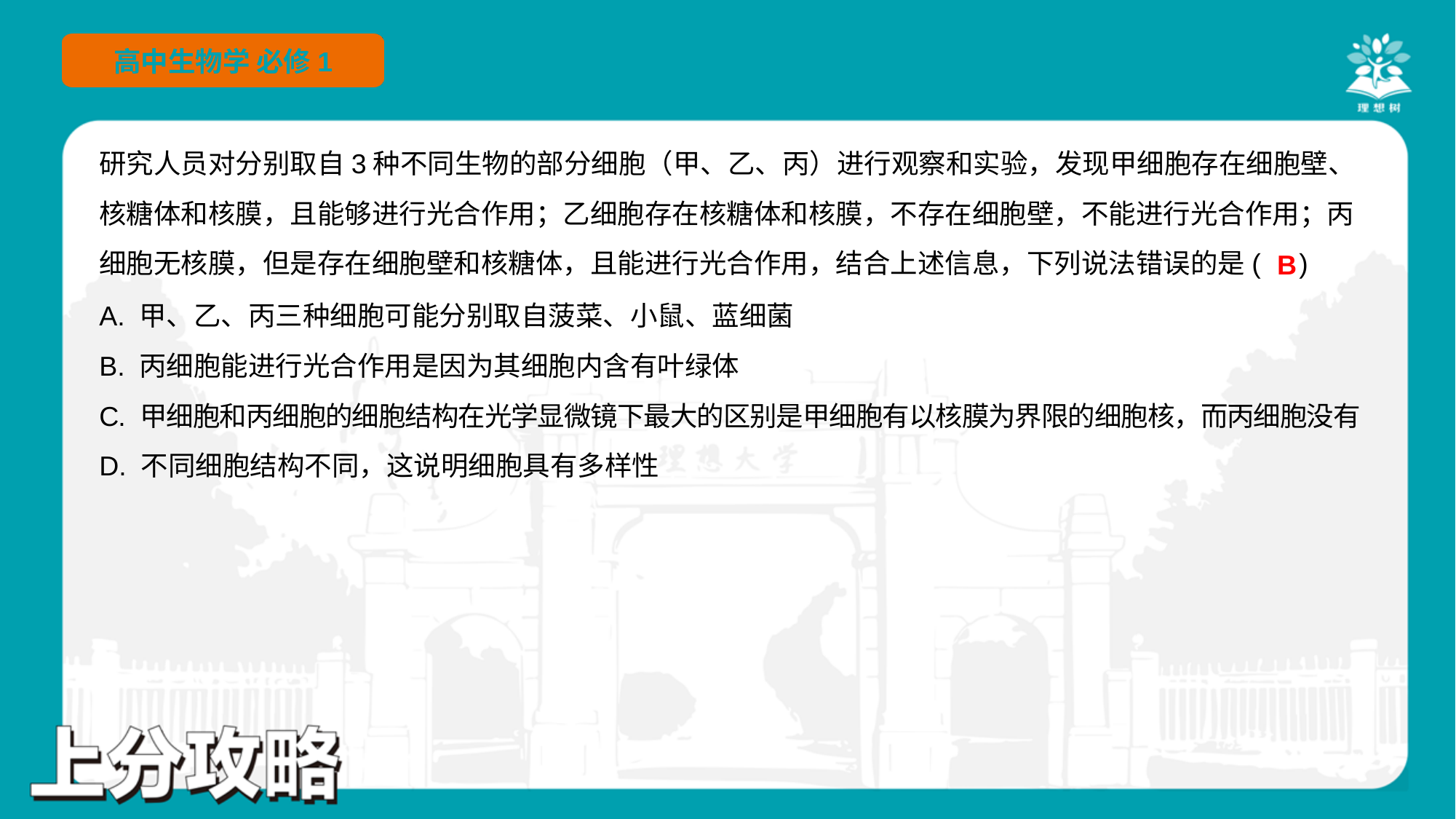

研究人员对分别取自3种不同生物的部分细胞（甲、乙、丙）进行观察和实验，发现甲细胞存在细胞壁、
核糖体和核膜，且能够进行光合作用；乙细胞存在核糖体和核膜，不存在细胞壁，不能进行光合作用；丙
细胞无核膜，但是存在细胞壁和核糖体，且能进行光合作用，结合上述信息，下列说法错误的是(     )
B
A. 甲、乙、丙三种细胞可能分别取自菠菜、小鼠、蓝细菌
B. 丙细胞能进行光合作用是因为其细胞内含有叶绿体
C. 甲细胞和丙细胞的细胞结构在光学显微镜下最大的区别是甲细胞有以核膜为界限的细胞核，而丙细胞没有
D. 不同细胞结构不同，这说明细胞具有多样性